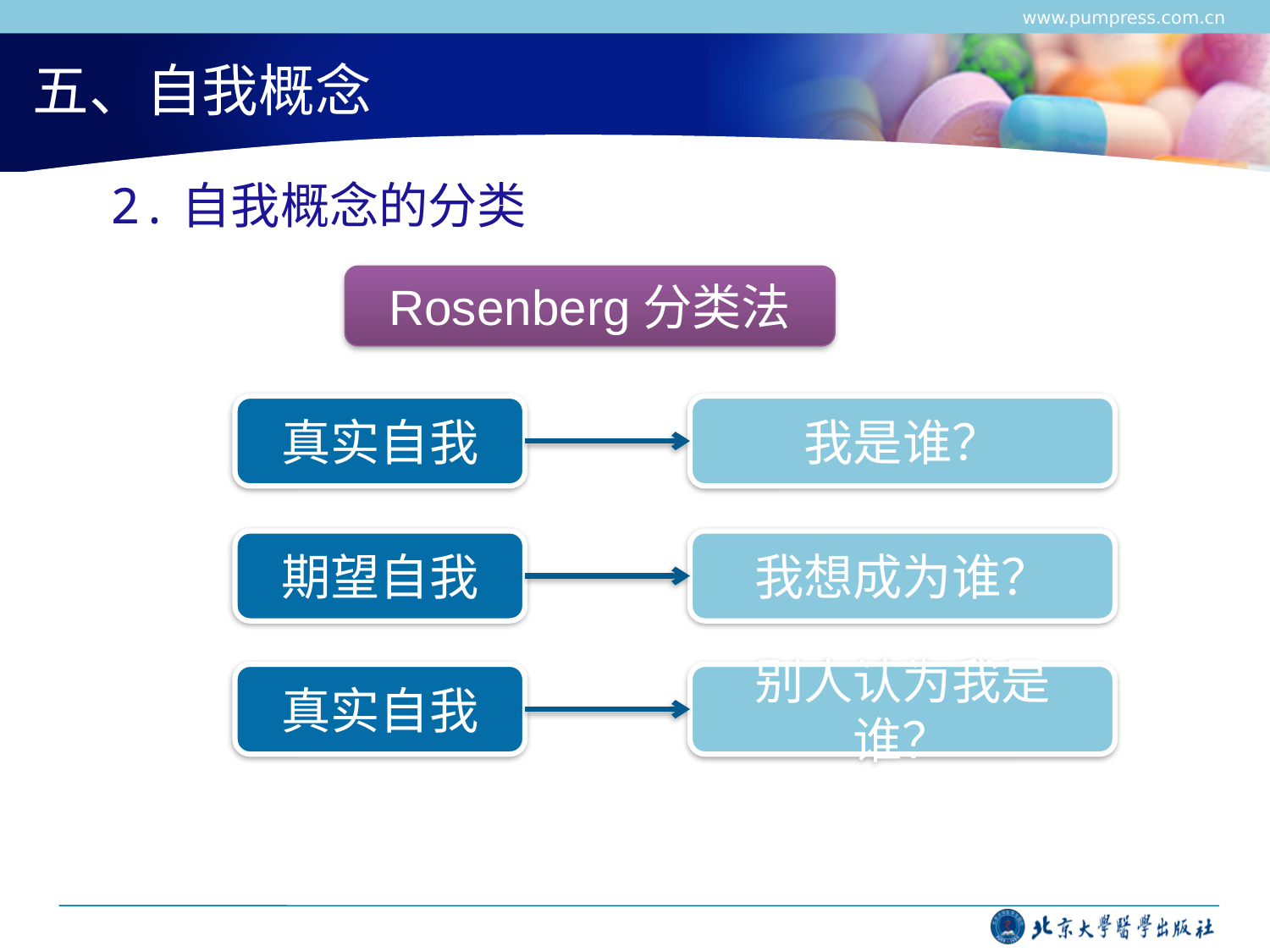

www.pumpress.com.cn
# 五、自我概念
2.自我概念的分类

Rosenberg分类法
真实自我
我是谁？
期望自我
我想成为谁？
真实自我
别人认为我是谁？